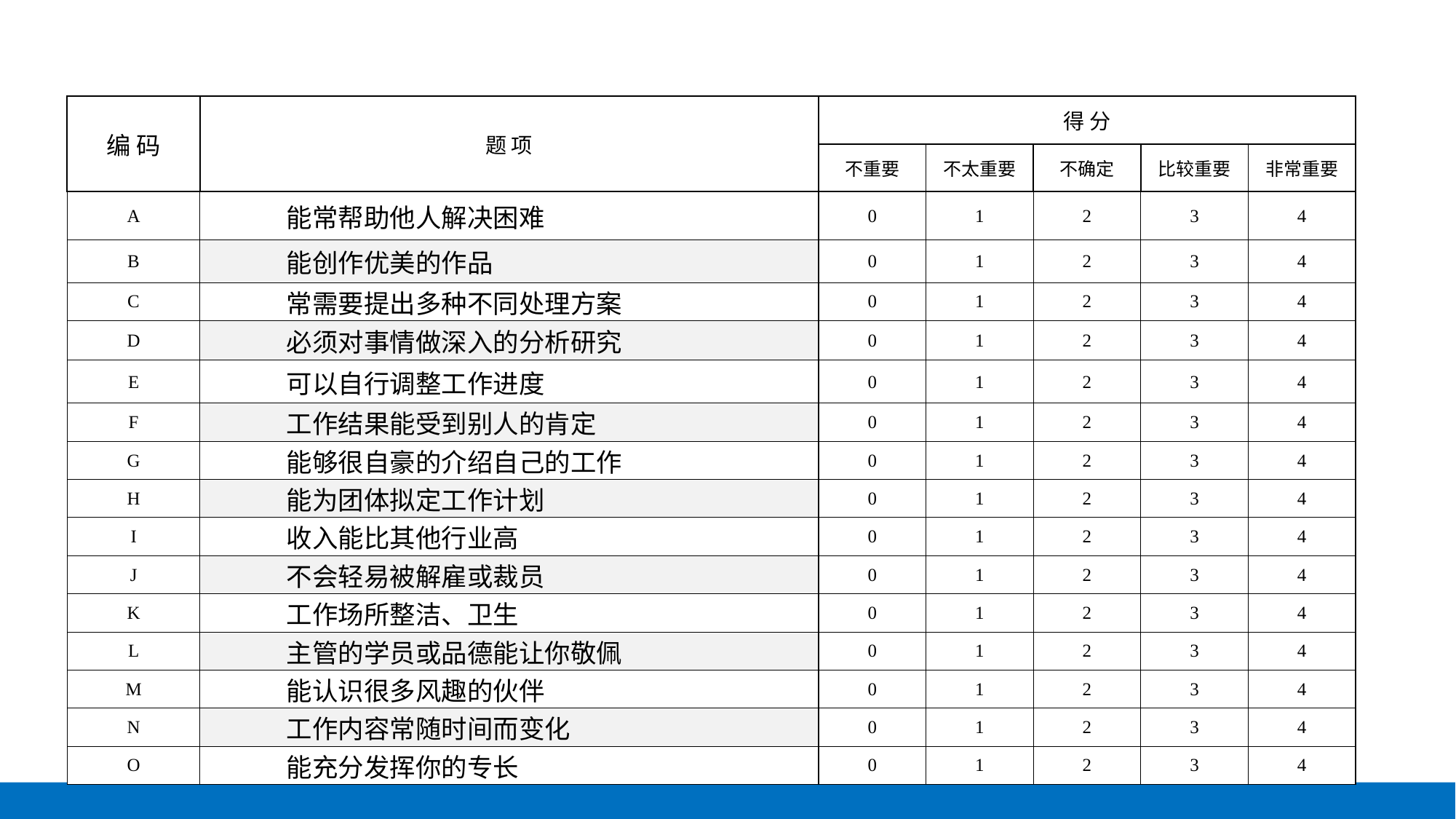

| 编 码 | 题 项 | 得 分 |  |  |  |  |
| --- | --- | --- | --- | --- | --- | --- |
|  |  | 不重要 | 不太重要 | 不确定 | 比较重要 | 非常重要 |
| A | 能常帮助他人解决困难 | 0 | 1 | 2 | 3 | 4 |
| B | 能创作优美的作品 | 0 | 1 | 2 | 3 | 4 |
| C | 常需要提出多种不同处理方案 | 0 | 1 | 2 | 3 | 4 |
| D | 必须对事情做深入的分析研究 | 0 | 1 | 2 | 3 | 4 |
| E | 可以自行调整工作进度 | 0 | 1 | 2 | 3 | 4 |
| F | 工作结果能受到别人的肯定 | 0 | 1 | 2 | 3 | 4 |
| G | 能够很自豪的介绍自己的工作 | 0 | 1 | 2 | 3 | 4 |
| H | 能为团体拟定工作计划 | 0 | 1 | 2 | 3 | 4 |
| I | 收入能比其他行业高 | 0 | 1 | 2 | 3 | 4 |
| J | 不会轻易被解雇或裁员 | 0 | 1 | 2 | 3 | 4 |
| K | 工作场所整洁、卫生 | 0 | 1 | 2 | 3 | 4 |
| L | 主管的学员或品德能让你敬佩 | 0 | 1 | 2 | 3 | 4 |
| M | 能认识很多风趣的伙伴 | 0 | 1 | 2 | 3 | 4 |
| N | 工作内容常随时间而变化 | 0 | 1 | 2 | 3 | 4 |
| O | 能充分发挥你的专长 | 0 | 1 | 2 | 3 | 4 |